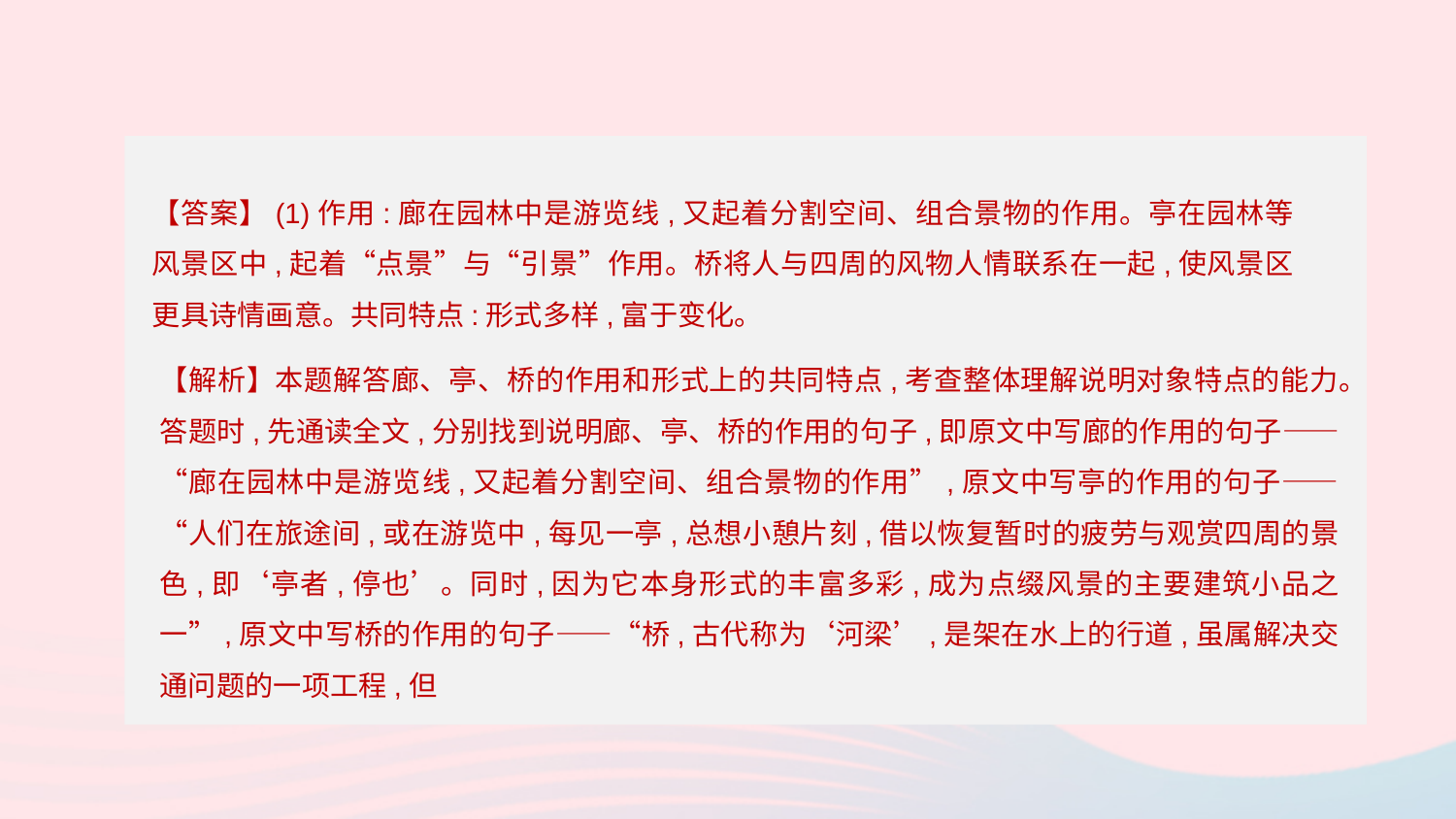

【答案】(1)作用:廊在园林中是游览线,又起着分割空间、组合景物的作用。亭在园林等风景区中,起着“点景”与“引景”作用。桥将人与四周的风物人情联系在一起,使风景区更具诗情画意。共同特点:形式多样,富于变化。
【解析】本题解答廊、亭、桥的作用和形式上的共同特点,考查整体理解说明对象特点的能力。答题时,先通读全文,分别找到说明廊、亭、桥的作用的句子,即原文中写廊的作用的句子——“廊在园林中是游览线,又起着分割空间、组合景物的作用”,原文中写亭的作用的句子——“人们在旅途间,或在游览中,每见一亭,总想小憩片刻,借以恢复暂时的疲劳与观赏四周的景色,即‘亭者,停也’。同时,因为它本身形式的丰富多彩,成为点缀风景的主要建筑小品之一”,原文中写桥的作用的句子——“桥,古代称为‘河梁’,是架在水上的行道,虽属解决交通问题的一项工程,但